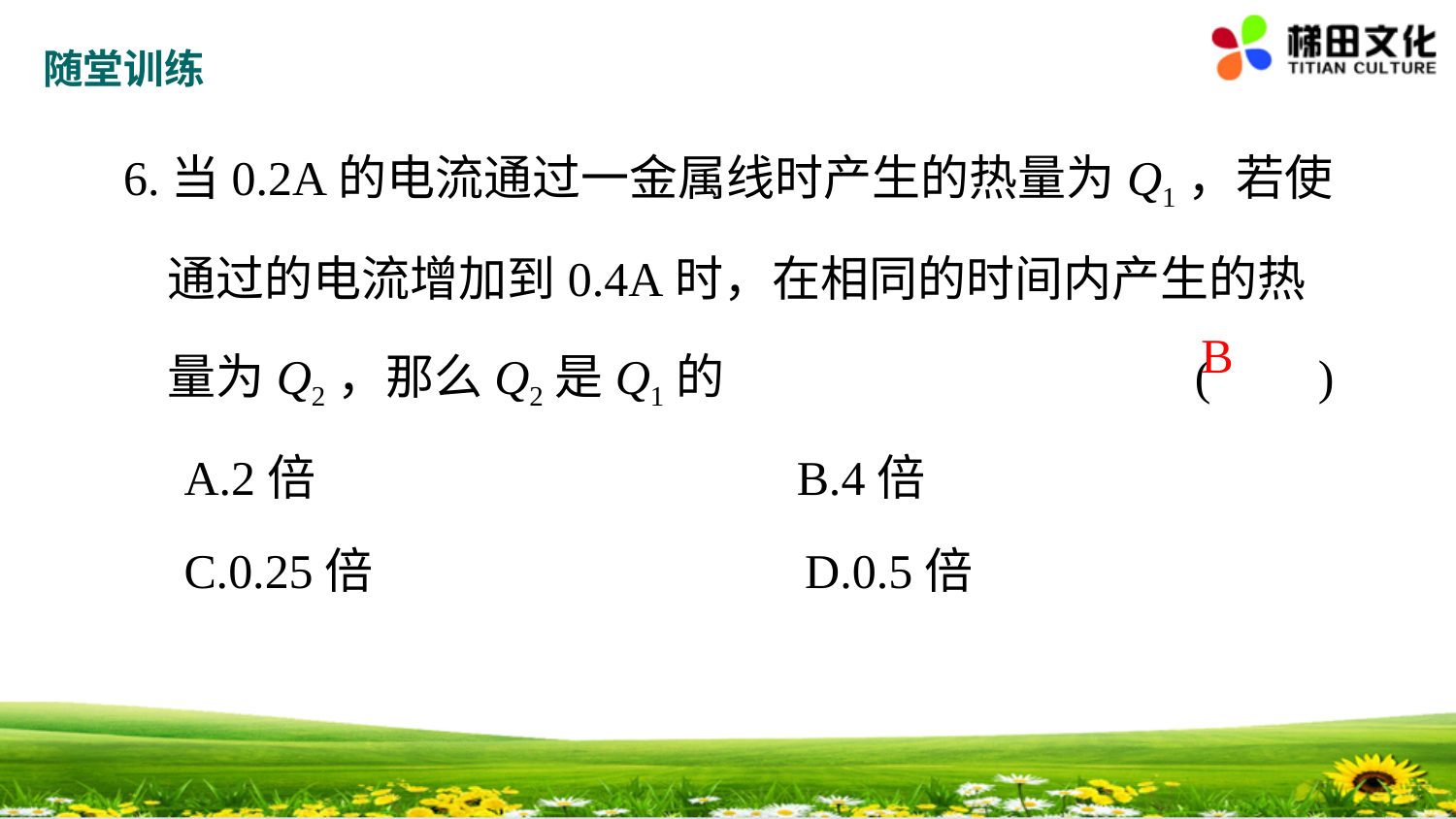

随堂训练
6.当0.2A的电流通过一金属线时产生的热量为Q1，若使
   通过的电流增加到0.4A时，在相同的时间内产生的热
   量为Q2，那么Q2是Q1的                                          (  　 )
     A.2倍                                           B.4倍
     C.0.25倍　                                  D.0.5倍
B